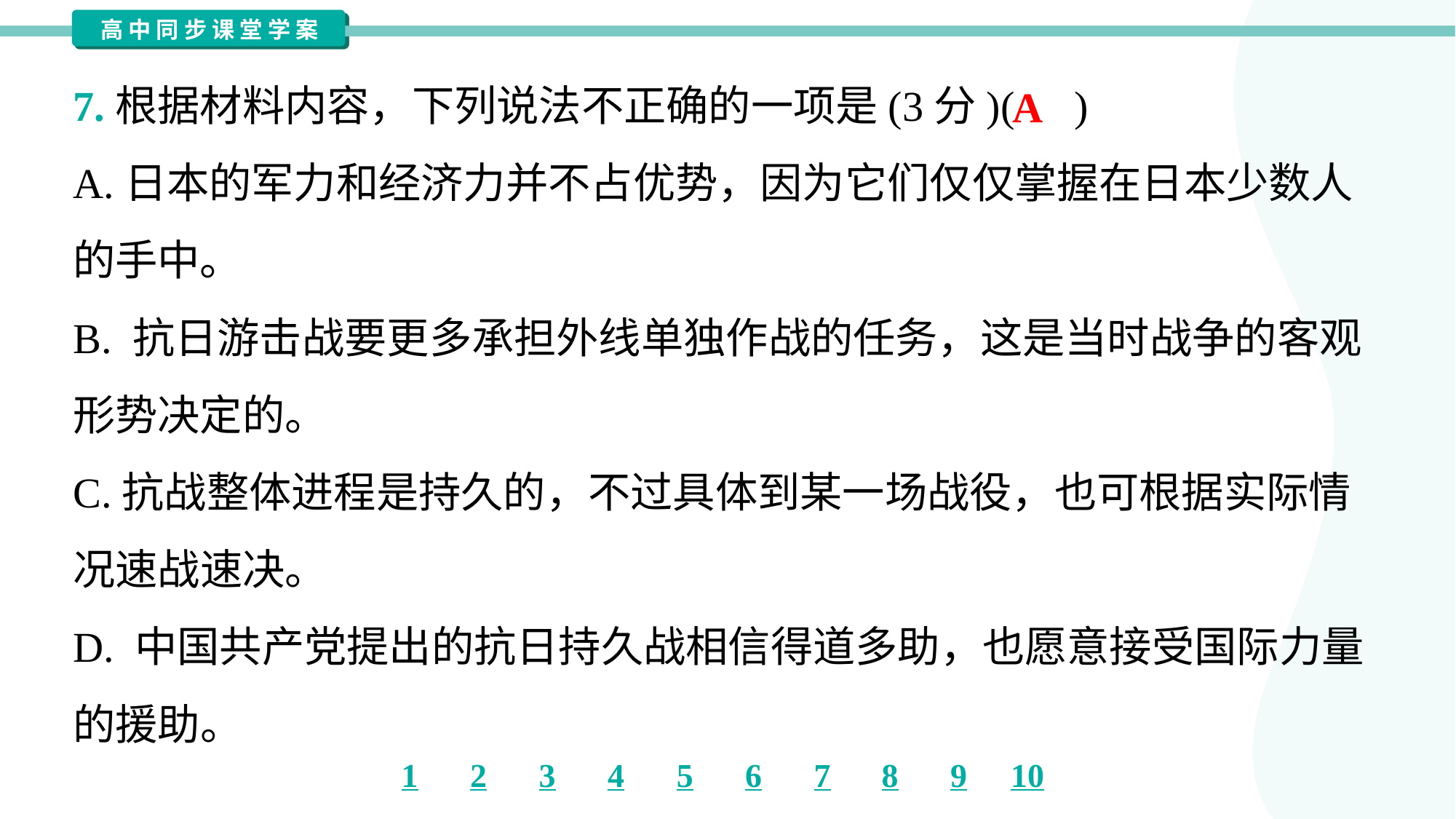

7.根据材料内容，下列说法不正确的一项是(3分)(     )
A
A.日本的军力和经济力并不占优势，因为它们仅仅掌握在日本少数人
的手中。
B. 抗日游击战要更多承担外线单独作战的任务，这是当时战争的客观
形势决定的。
C.抗战整体进程是持久的，不过具体到某一场战役，也可根据实际情
况速战速决。
D. 中国共产党提出的抗日持久战相信得道多助，也愿意接受国际力量
的援助。